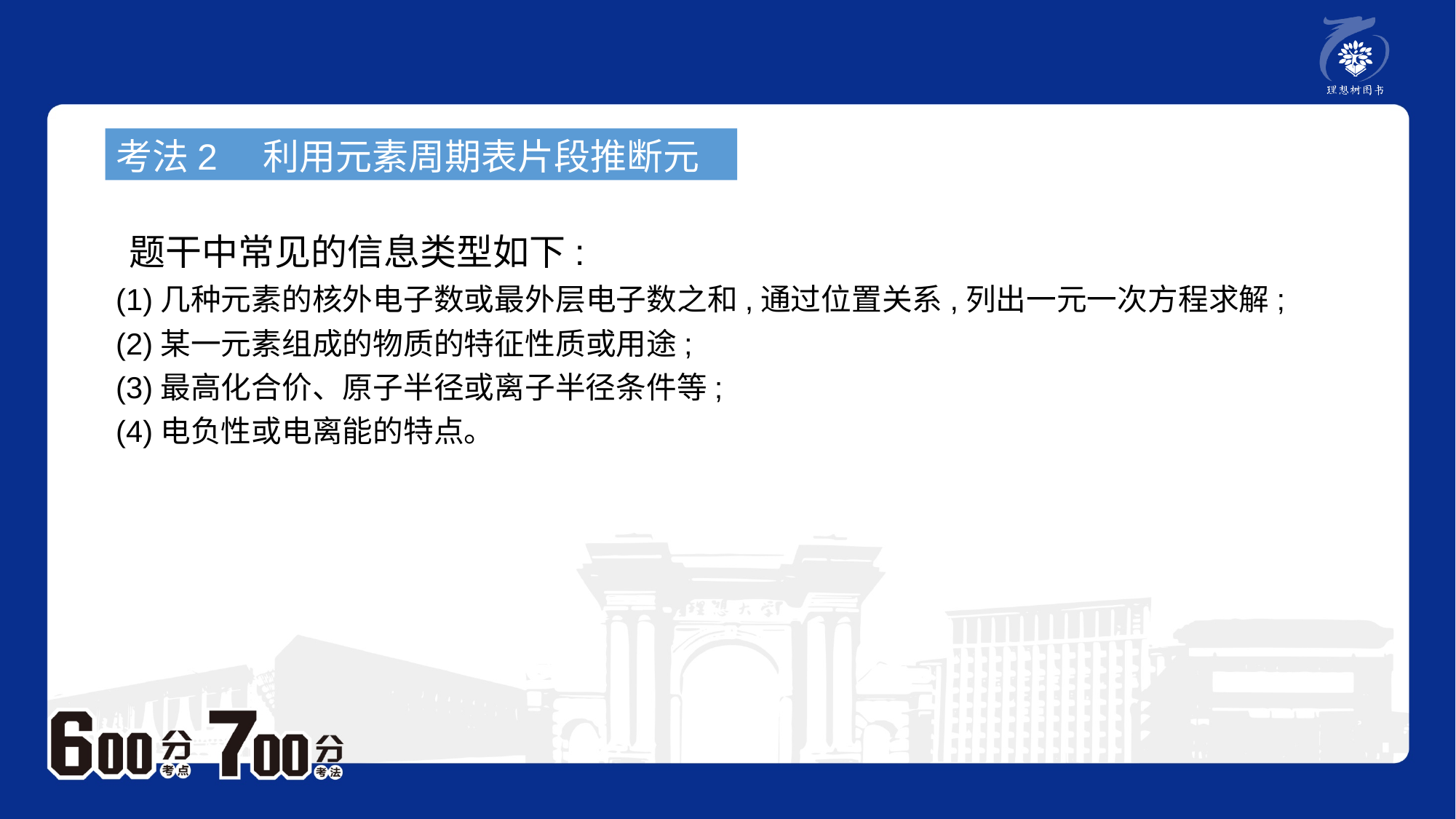

考法2　利用元素周期表片段推断元素

(1)几种元素的核外电子数或最外层电子数之和,通过位置关系,列出一元一次方程求解;
(2)某一元素组成的物质的特征性质或用途;
(3)最高化合价、原子半径或离子半径条件等;
(4)电负性或电离能的特点。
题干中常见的信息类型如下: